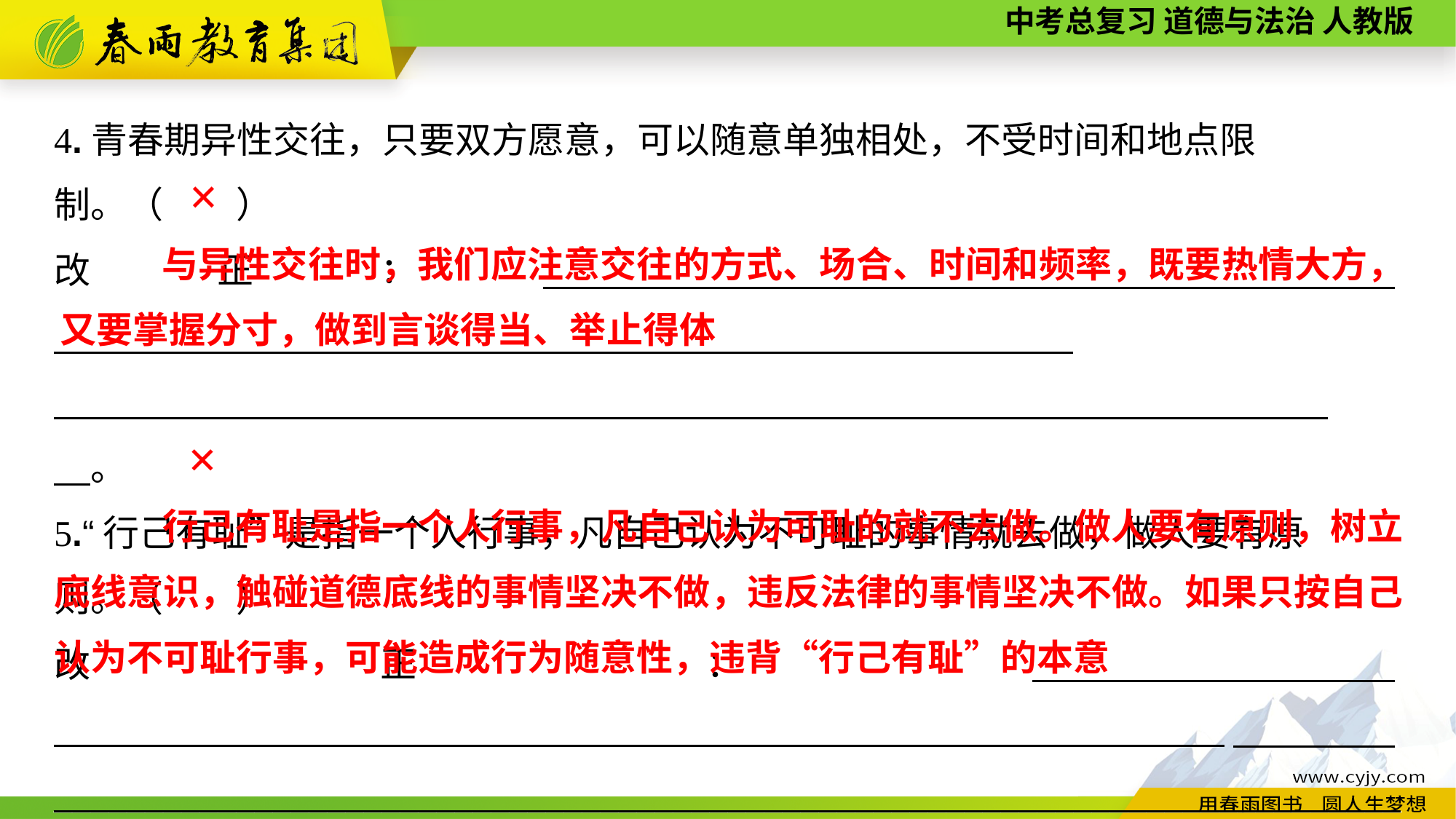

4.青春期异性交往，只要双方愿意，可以随意单独相处，不受时间和地点限
制。（　　）
改正：　　　　　　________________________________________________________
______________________________________________________________________　。
5.“行己有耻”是指一个人行事，凡自己认为不可耻的事情就去做，做人要有原
则。（　　）
改正：　　________________________________________________________________　　　　__________________________________________________________________________________________________________________________________________________。
✕
           与异性交往时，我们应注意交往的方式、场合、时间和频率，既要热情大方，又要掌握分寸，做到言谈得当、举止得体
✕
            行己有耻是指一个人行事，凡自己认为可耻的就不去做。做人要有原则，树立底线意识，触碰道德底线的事情坚决不做，违反法律的事情坚决不做。如果只按自己认为不可耻行事，可能造成行为随意性，违背“行己有耻”的本意